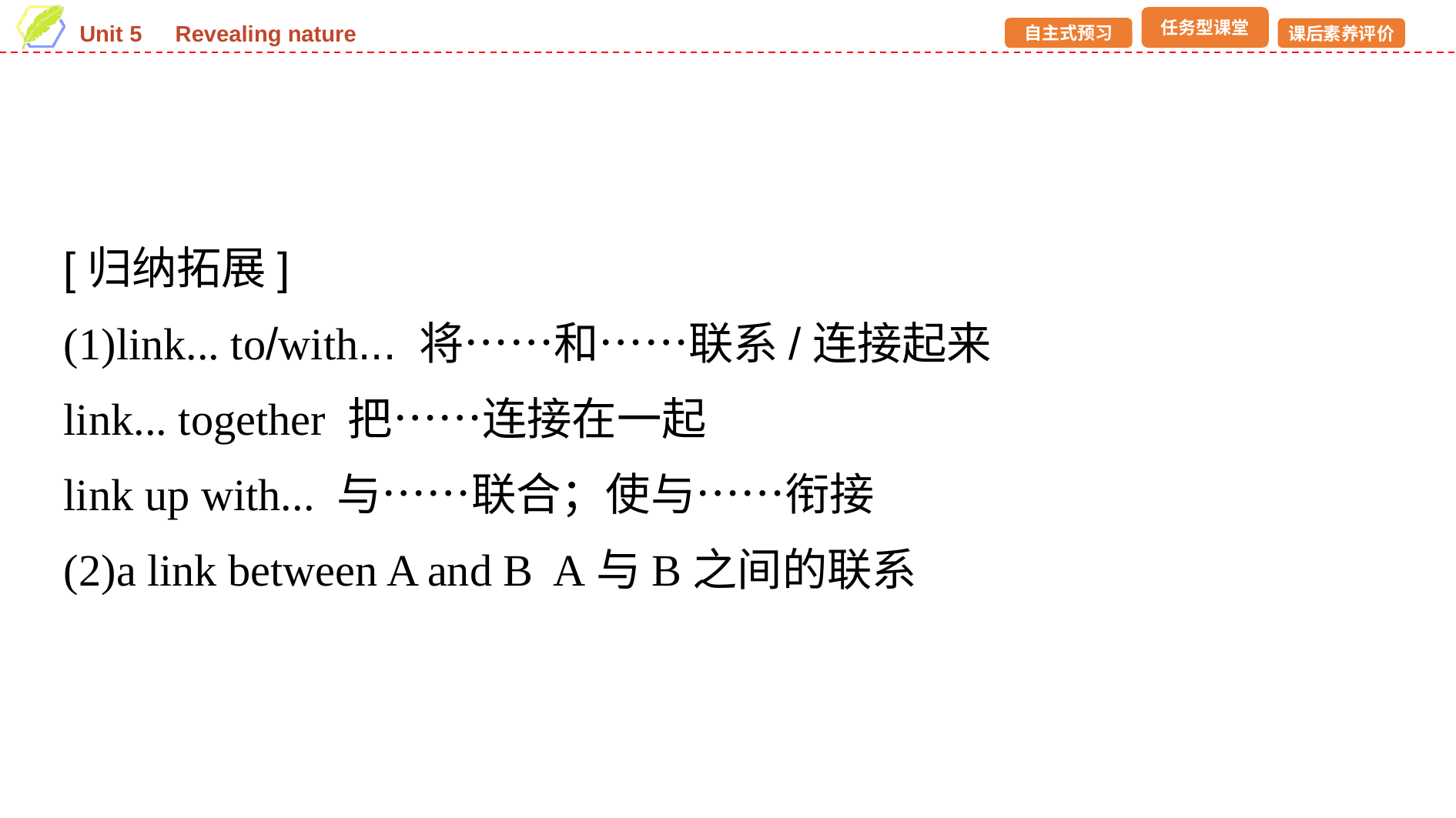

[归纳拓展]
(1)link... to/with... 将……和……联系/连接起来
link... together 把……连接在一起
link up with... 与……联合；使与……衔接
(2)a link between A and B  A与B之间的联系